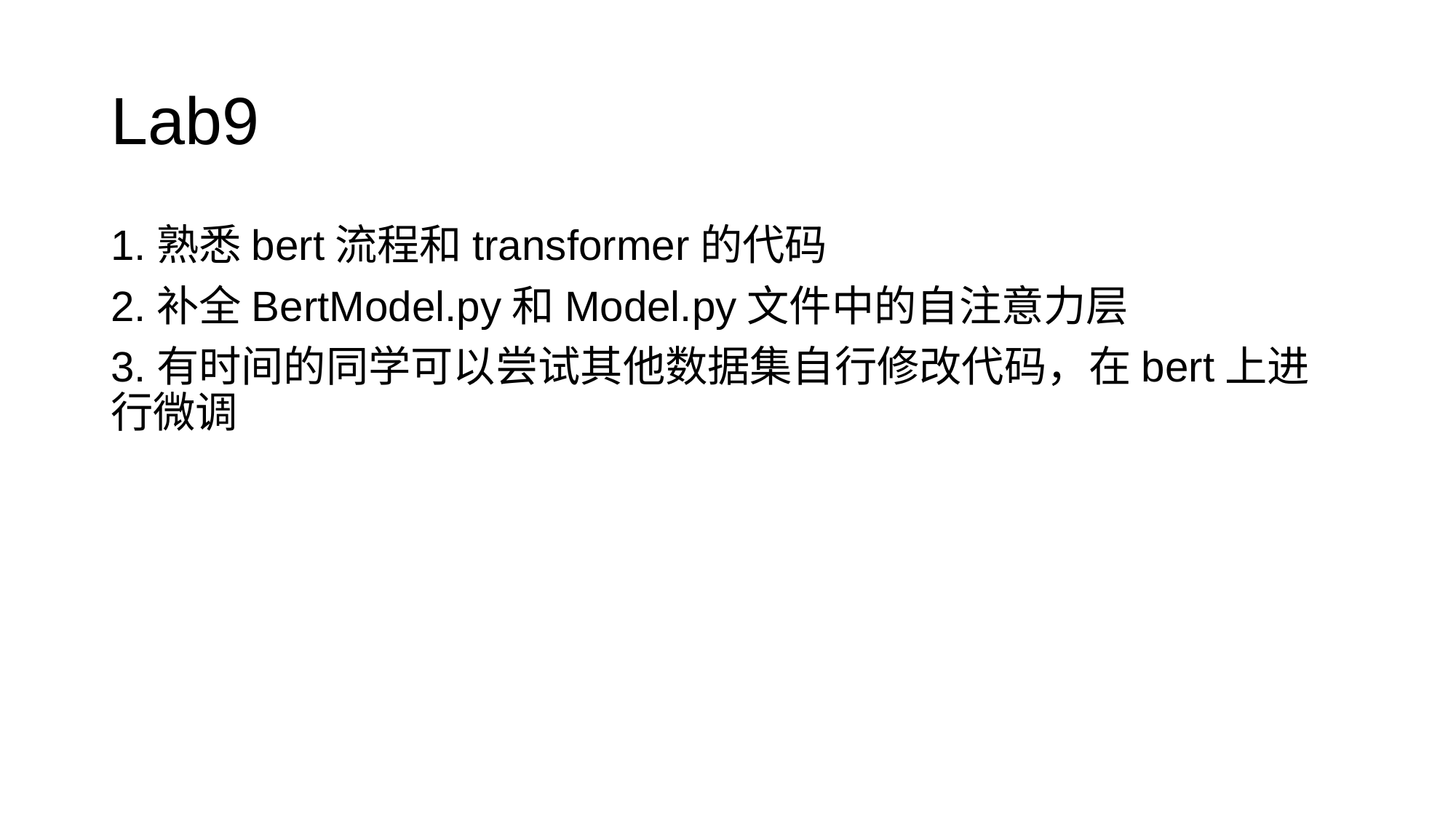

# Lab9
1.熟悉bert流程和transformer的代码
2.补全BertModel.py和Model.py文件中的自注意力层
3.有时间的同学可以尝试其他数据集自行修改代码，在bert上进行微调